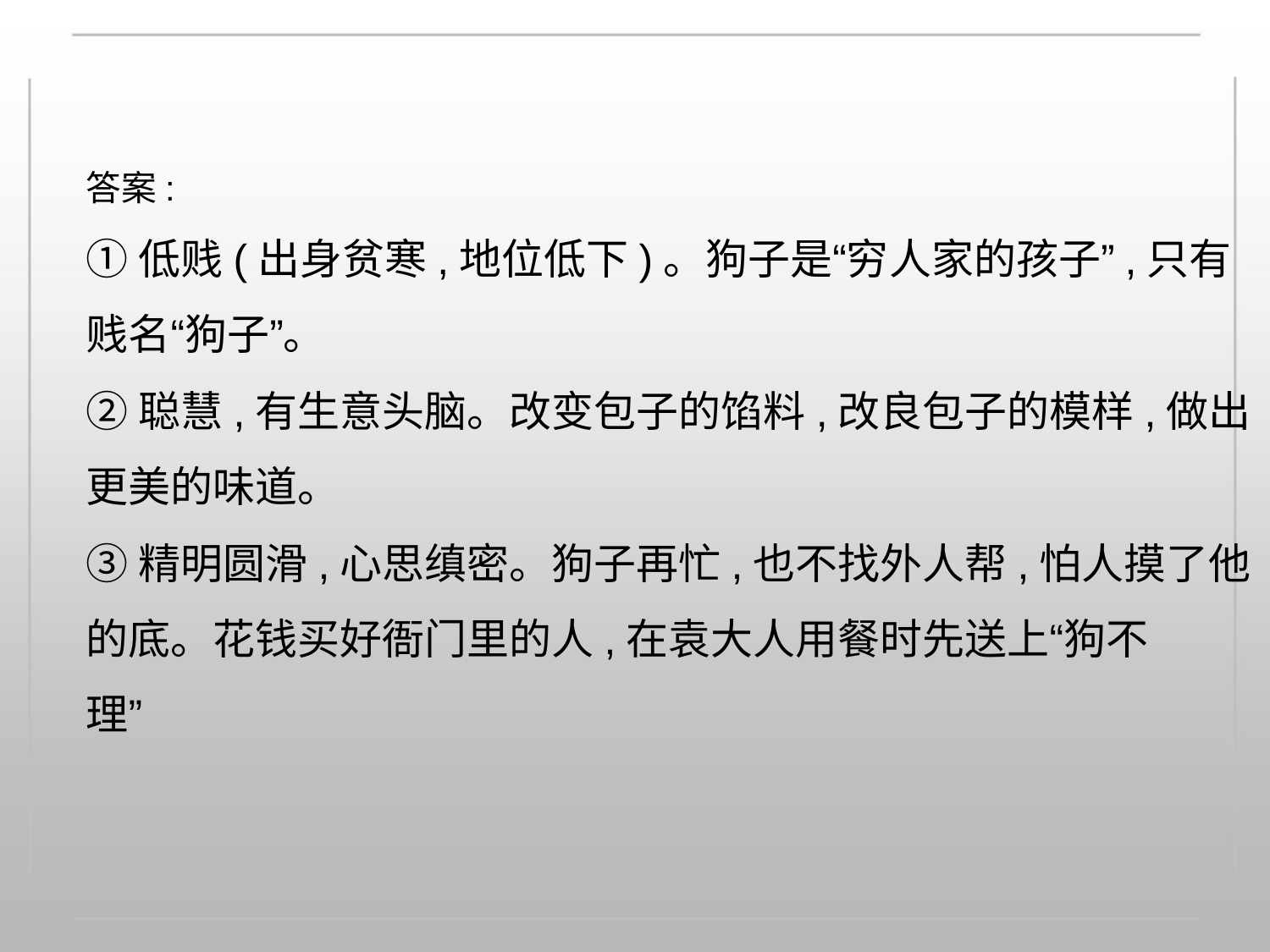

答案:
①低贱(出身贫寒,地位低下)。狗子是“穷人家的孩子”,只有
贱名“狗子”。
②聪慧,有生意头脑。改变包子的馅料,改良包子的模样,做出
更美的味道。
③精明圆滑,心思缜密。狗子再忙,也不找外人帮,怕人摸了他
的底。花钱买好衙门里的人,在袁大人用餐时先送上“狗不
理”